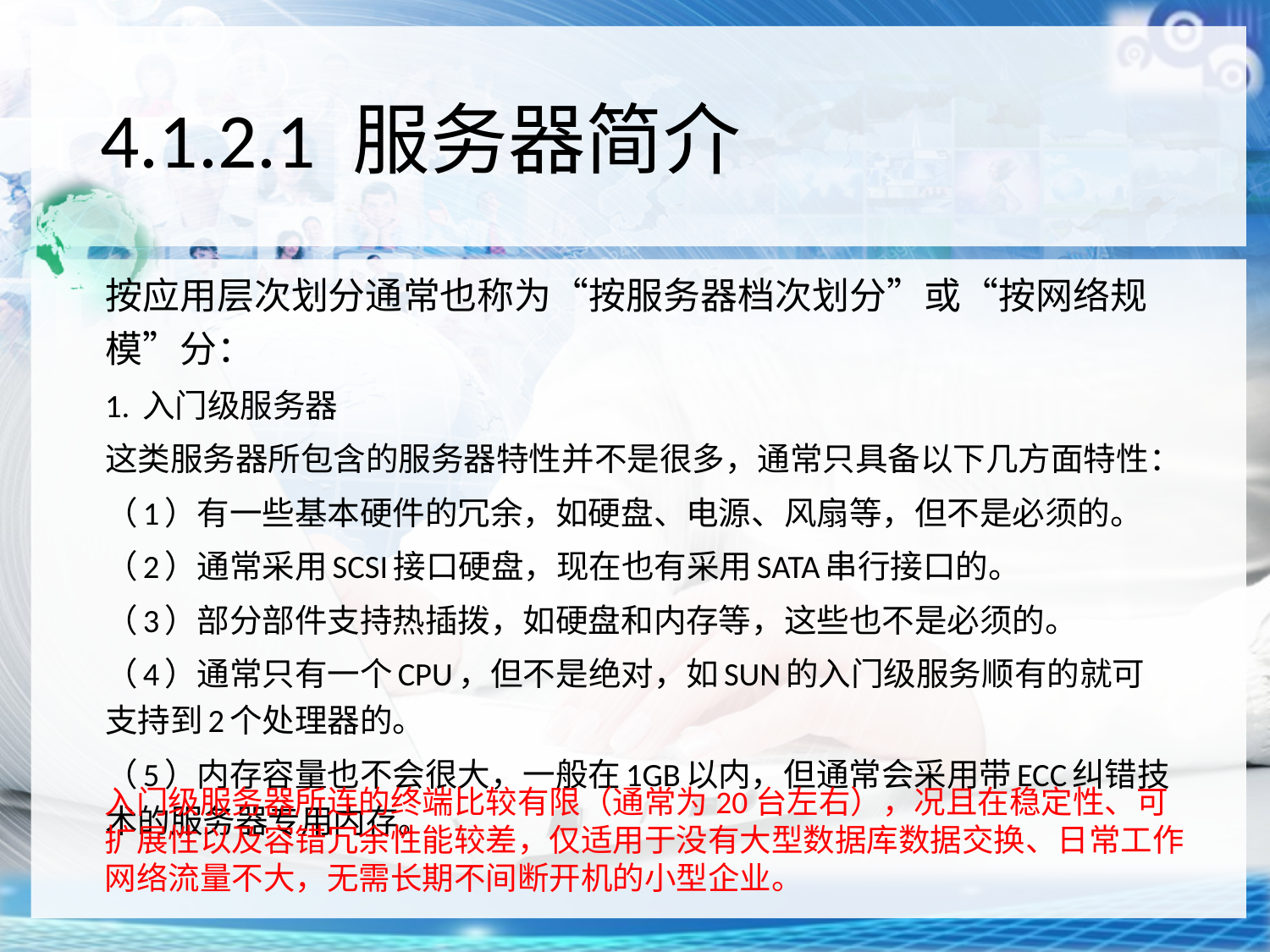

# 4.1.2.1 服务器简介
按应用层次划分通常也称为“按服务器档次划分”或“按网络规模”分：
1. 入门级服务器
这类服务器所包含的服务器特性并不是很多，通常只具备以下几方面特性：
（1）有一些基本硬件的冗余，如硬盘、电源、风扇等，但不是必须的。
（2）通常采用SCSI接口硬盘，现在也有采用SATA串行接口的。
（3）部分部件支持热插拨，如硬盘和内存等，这些也不是必须的。
（4）通常只有一个CPU，但不是绝对，如SUN的入门级服务顺有的就可支持到2个处理器的。
（5）内存容量也不会很大，一般在1GB以内，但通常会采用带ECC纠错技术的服务器专用内存。

入门级服务器所连的终端比较有限（通常为20台左右），况且在稳定性、可扩展性以及容错冗余性能较差，仅适用于没有大型数据库数据交换、日常工作网络流量不大，无需长期不间断开机的小型企业。